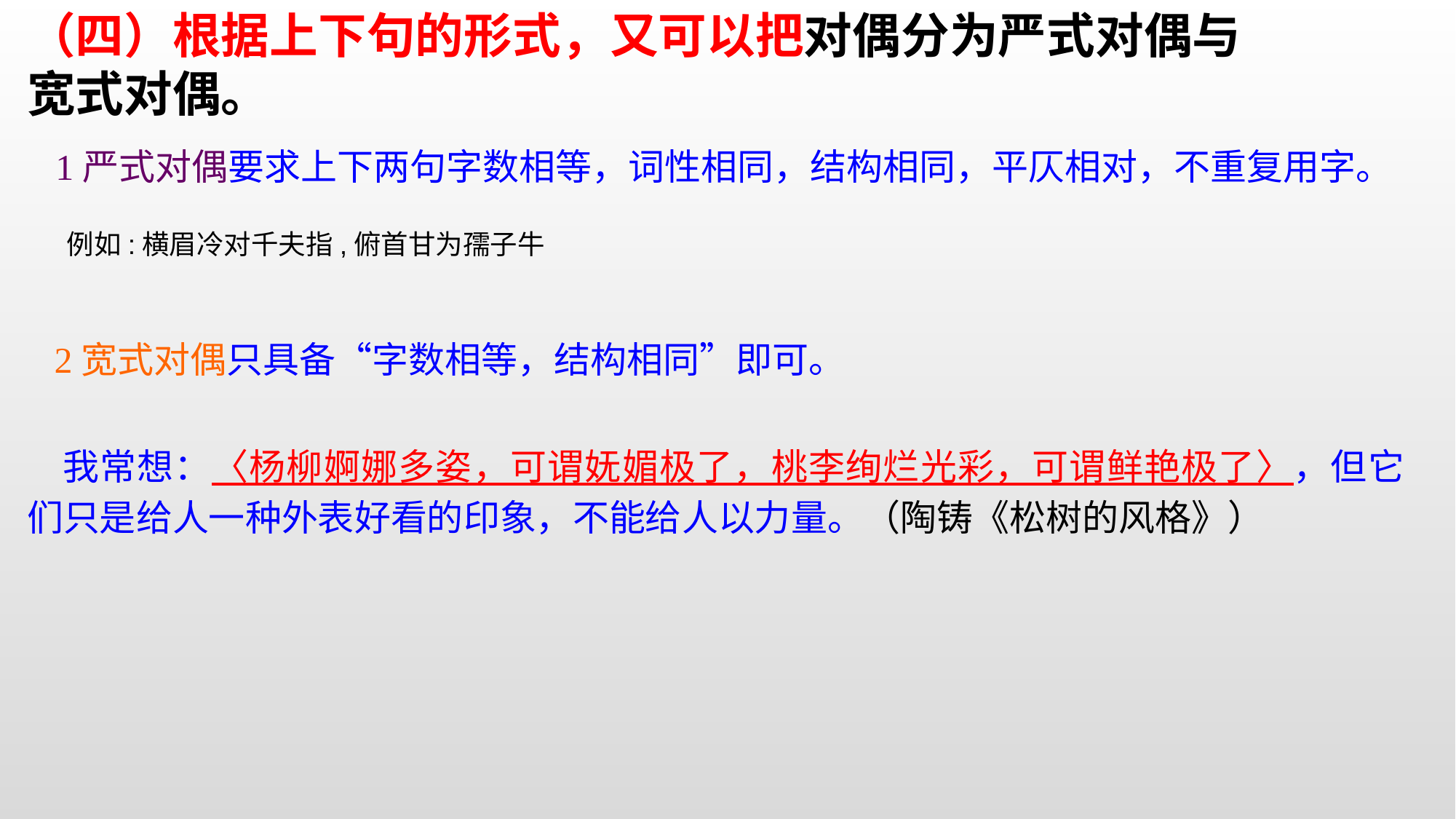

（四）根据上下句的形式，又可以把对偶分为严式对偶与宽式对偶。
1严式对偶要求上下两句字数相等，词性相同，结构相同，平仄相对，不重复用字。
例如:横眉冷对千夫指,俯首甘为孺子牛
   2宽式对偶只具备“字数相等，结构相同”即可。
 我常想：〈杨柳婀娜多姿，可谓妩媚极了，桃李绚烂光彩，可谓鲜艳极了〉，但它们只是给人一种外表好看的印象，不能给人以力量。（陶铸《松树的风格》）